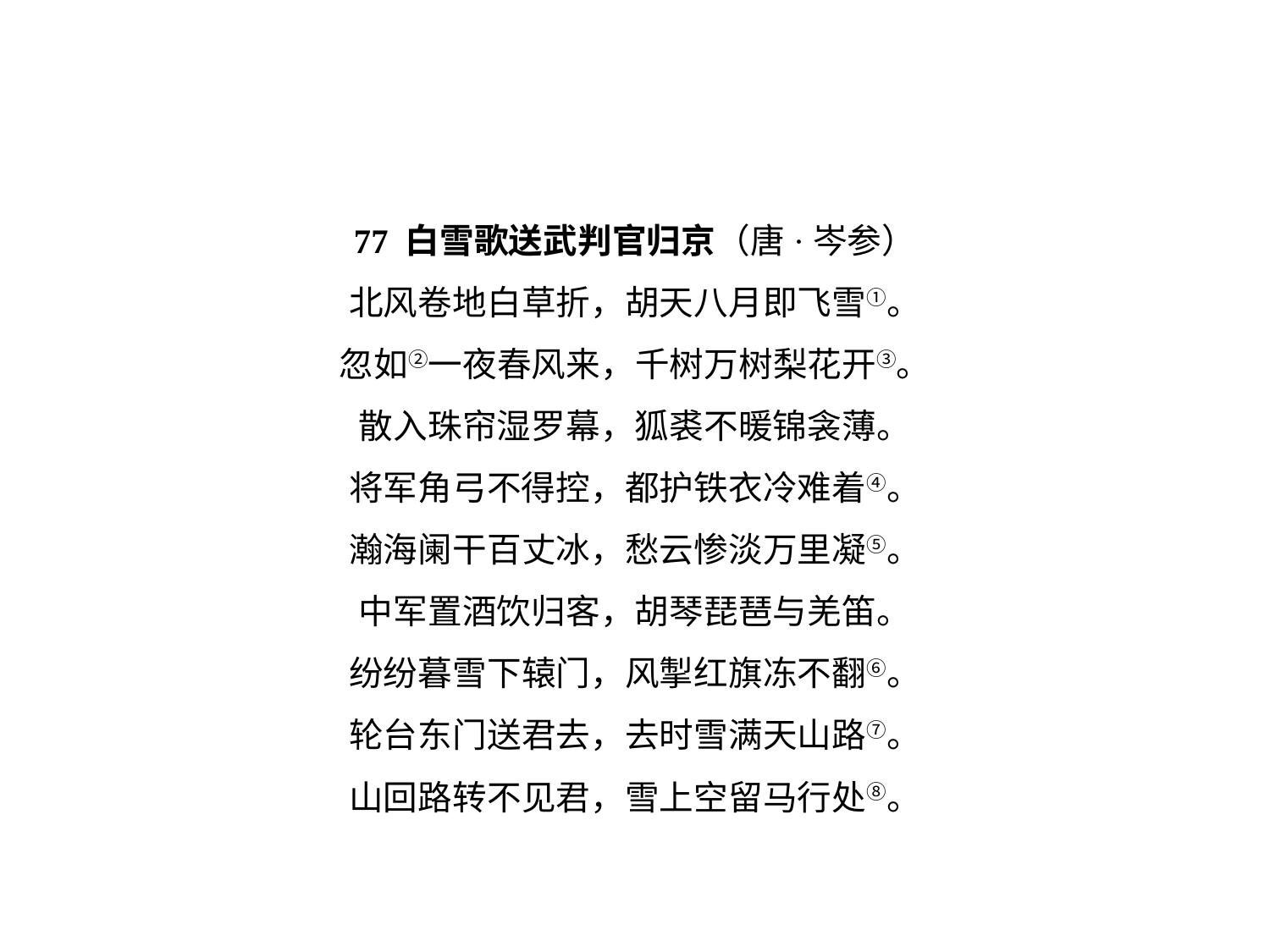

77 白雪歌送武判官归京（唐·岑参）
北风卷地白草折，胡天八月即飞雪①。
忽如②一夜春风来，千树万树梨花开③。
散入珠帘湿罗幕，狐裘不暖锦衾薄。
将军角弓不得控，都护铁衣冷难着④。
瀚海阑干百丈冰，愁云惨淡万里凝⑤。
中军置酒饮归客，胡琴琵琶与羌笛。
纷纷暮雪下辕门，风掣红旗冻不翻⑥。
轮台东门送君去，去时雪满天山路⑦。
山回路转不见君，雪上空留马行处⑧。